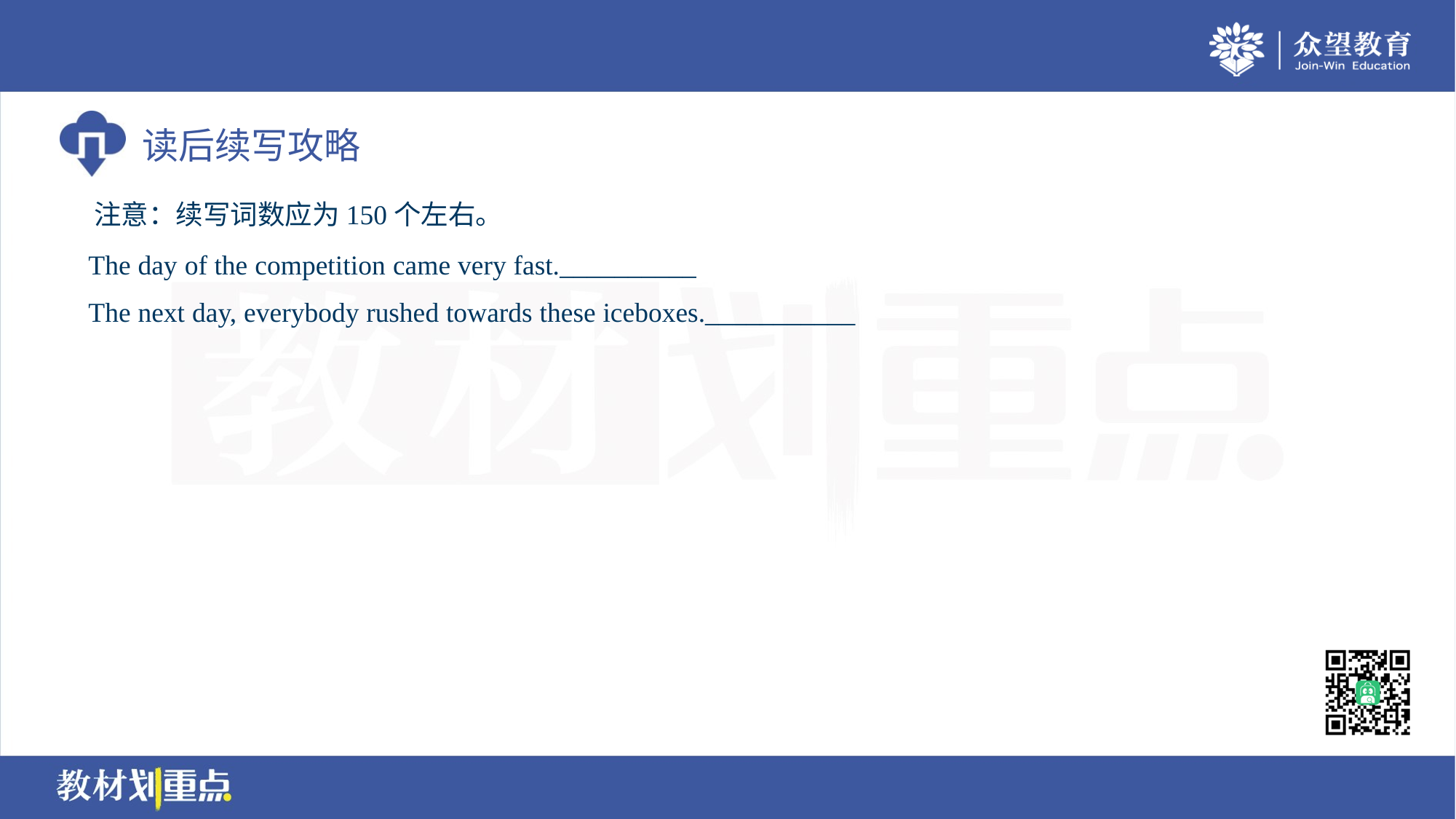

注意：续写词数应为150个左右。
    The day of the competition came very fast.__________
    The next day, everybody rushed towards these iceboxes.___________